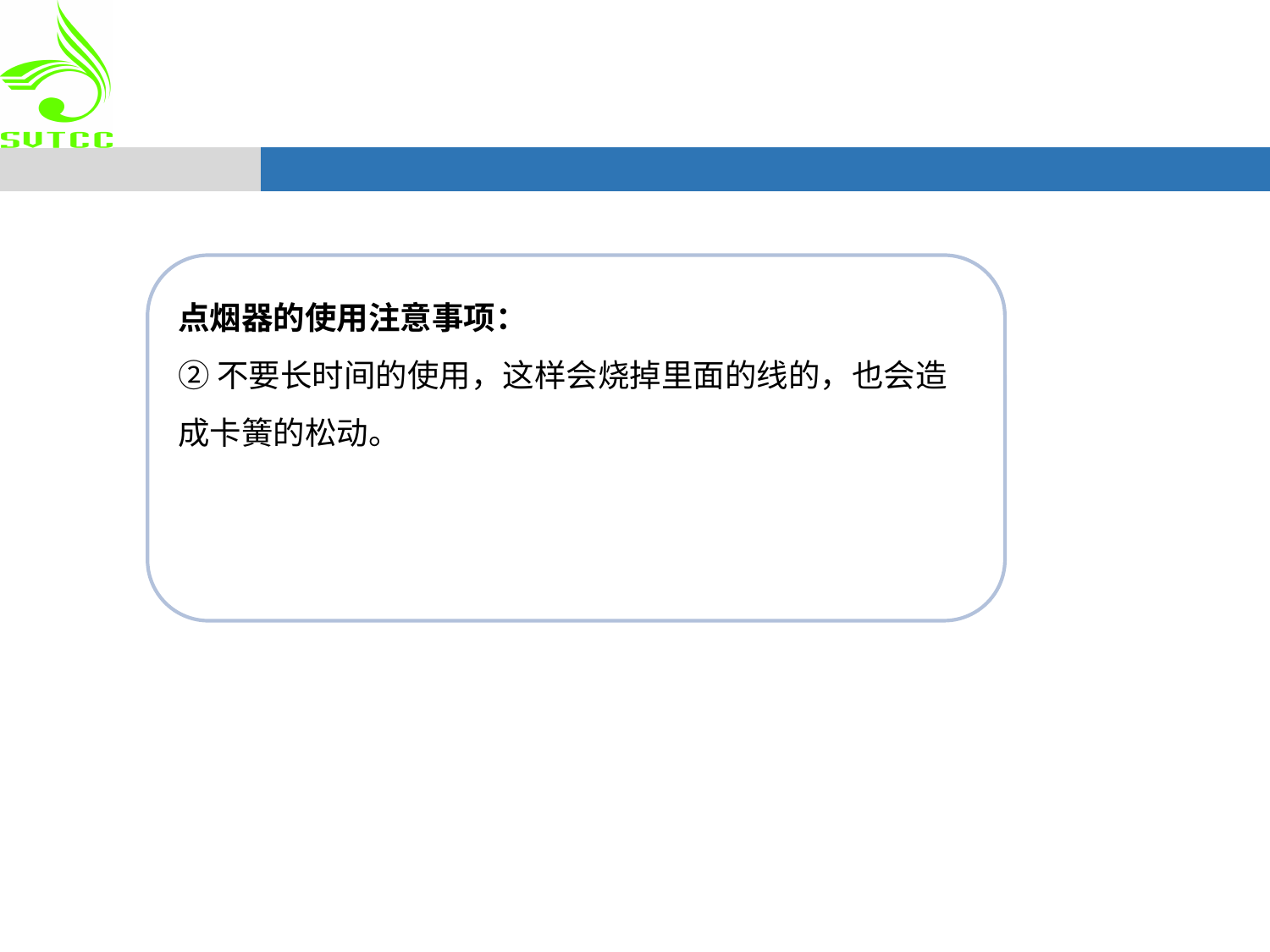

点烟器的使用注意事项：
②不要长时间的使用，这样会烧掉里面的线的，也会造成卡簧的松动。